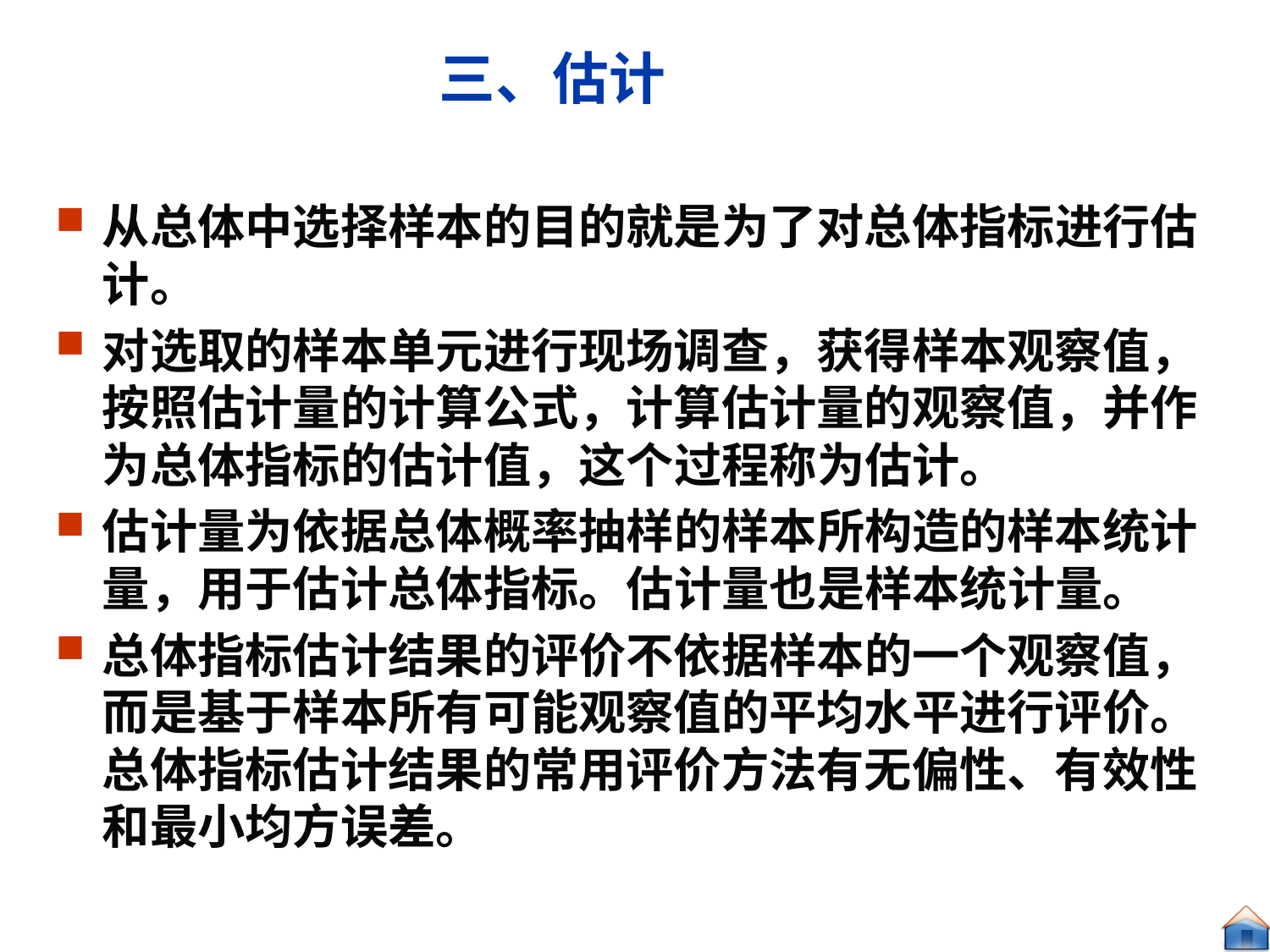

# 三、估计
从总体中选择样本的目的就是为了对总体指标进行估计。
对选取的样本单元进行现场调查，获得样本观察值，按照估计量的计算公式，计算估计量的观察值，并作为总体指标的估计值，这个过程称为估计。
估计量为依据总体概率抽样的样本所构造的样本统计量，用于估计总体指标。估计量也是样本统计量。
总体指标估计结果的评价不依据样本的一个观察值，而是基于样本所有可能观察值的平均水平进行评价。总体指标估计结果的常用评价方法有无偏性、有效性和最小均方误差。